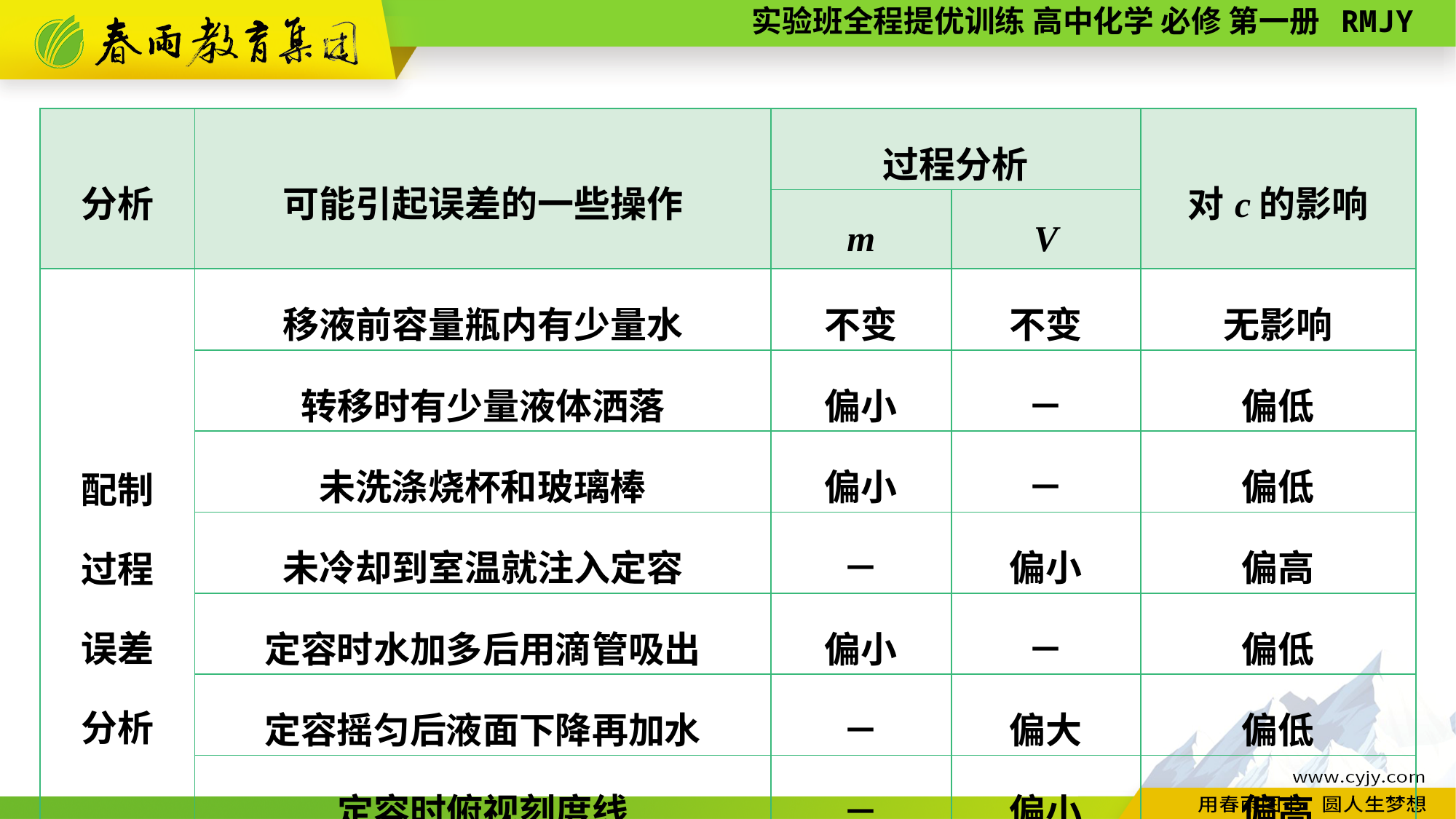

| 分析 | 可能引起误差的一些操作 | 过程分析 |  | 对c的影响 |
| --- | --- | --- | --- | --- |
|  |  | m | V |  |
| 配制 过程 误差 分析 | 移液前容量瓶内有少量水 | 不变 | 不变 | 无影响 |
|  | 转移时有少量液体洒落 | 偏小 | － | 偏低 |
|  | 未洗涤烧杯和玻璃棒 | 偏小 | － | 偏低 |
|  | 未冷却到室温就注入定容 | － | 偏小 | 偏高 |
|  | 定容时水加多后用滴管吸出 | 偏小 | － | 偏低 |
|  | 定容摇匀后液面下降再加水 | － | 偏大 | 偏低 |
|  | 定容时俯视刻度线 | － | 偏小 | 偏高 |
|  | 定容时仰视刻度线 | － | 偏大 | 偏低 |